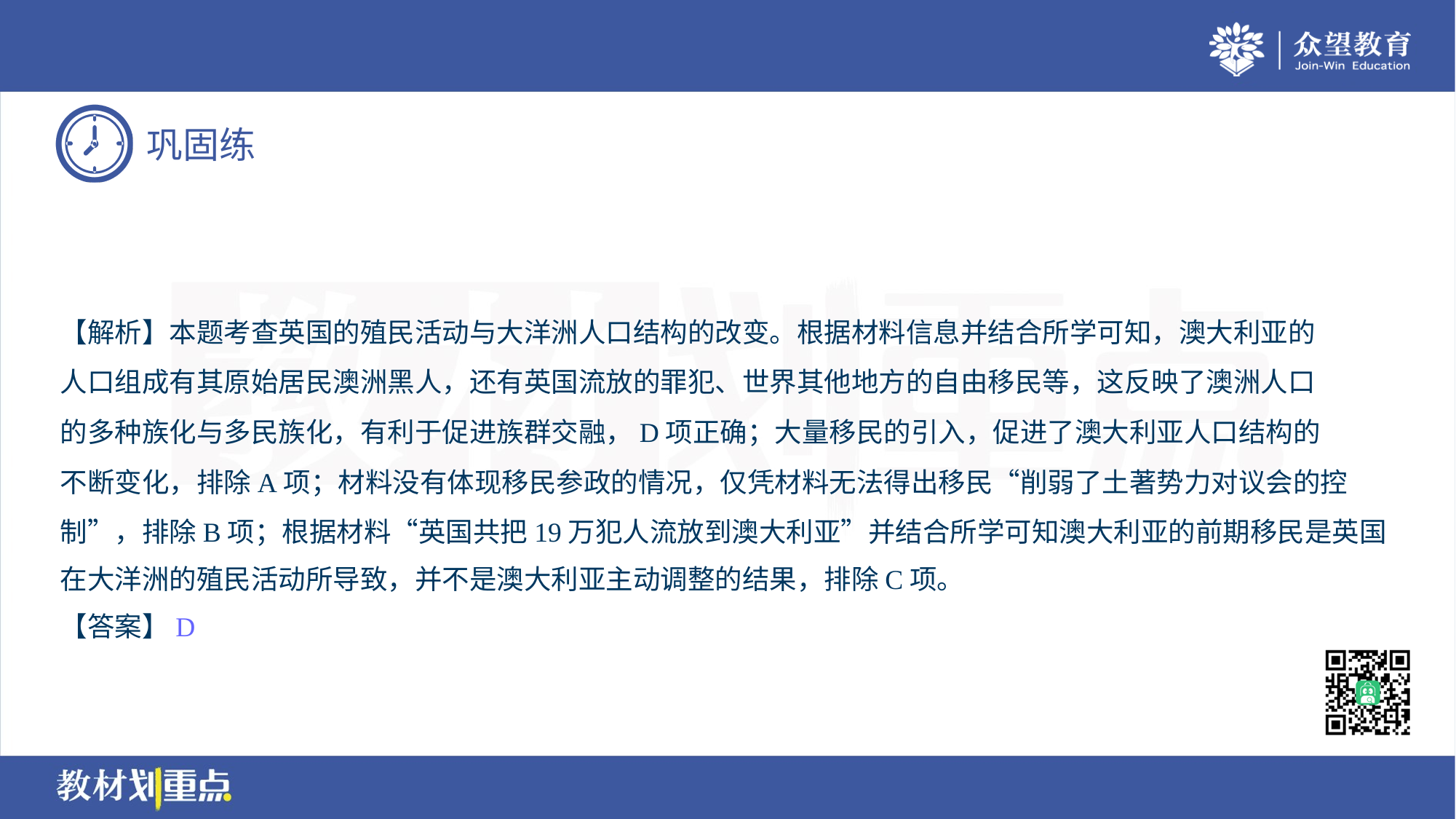

【解析】本题考查英国的殖民活动与大洋洲人口结构的改变。根据材料信息并结合所学可知，澳大利亚的
人口组成有其原始居民澳洲黑人，还有英国流放的罪犯、世界其他地方的自由移民等，这反映了澳洲人口
的多种族化与多民族化，有利于促进族群交融，D项正确；大量移民的引入，促进了澳大利亚人口结构的
不断变化，排除A项；材料没有体现移民参政的情况，仅凭材料无法得出移民“削弱了土著势力对议会的控
制”，排除B项；根据材料“英国共把19万犯人流放到澳大利亚”并结合所学可知澳大利亚的前期移民是英国
在大洋洲的殖民活动所导致，并不是澳大利亚主动调整的结果，排除C项。
【答案】D